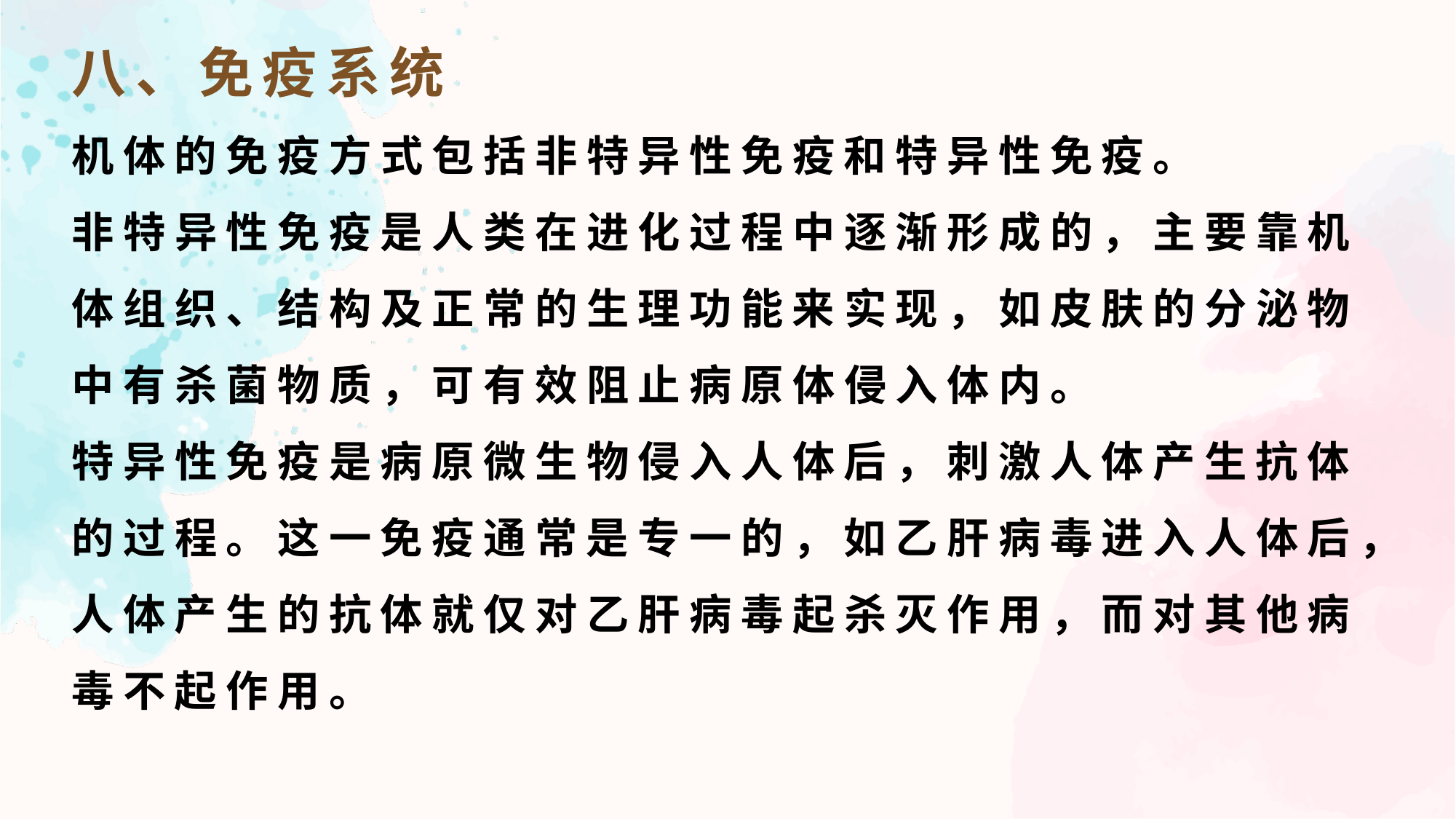

八、免疫系统
机体的免疫方式包括非特异性免疫和特异性免疫。
非特异性免疫是人类在进化过程中逐渐形成的，主要靠机体组织、结构及正常的生理功能来实现，如皮肤的分泌物中有杀菌物质，可有效阻止病原体侵入体内。
特异性免疫是病原微生物侵入人体后，刺激人体产生抗体的过程。这一免疫通常是专一的，如乙肝病毒进入人体后，人体产生的抗体就仅对乙肝病毒起杀灭作用，而对其他病毒不起作用。